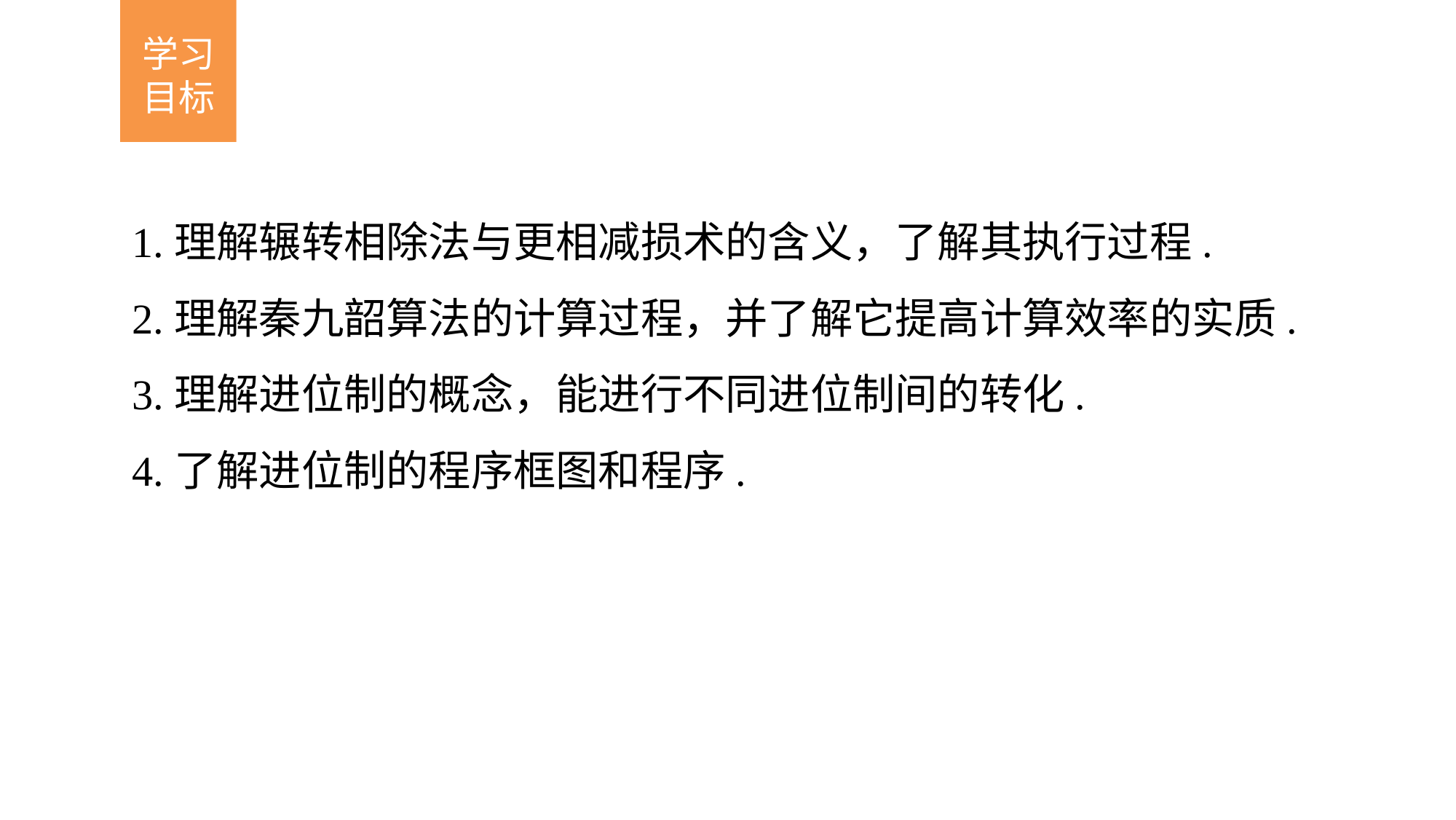

学习目标
1.理解辗转相除法与更相减损术的含义，了解其执行过程.
2.理解秦九韶算法的计算过程，并了解它提高计算效率的实质.
3.理解进位制的概念，能进行不同进位制间的转化.
4.了解进位制的程序框图和程序.